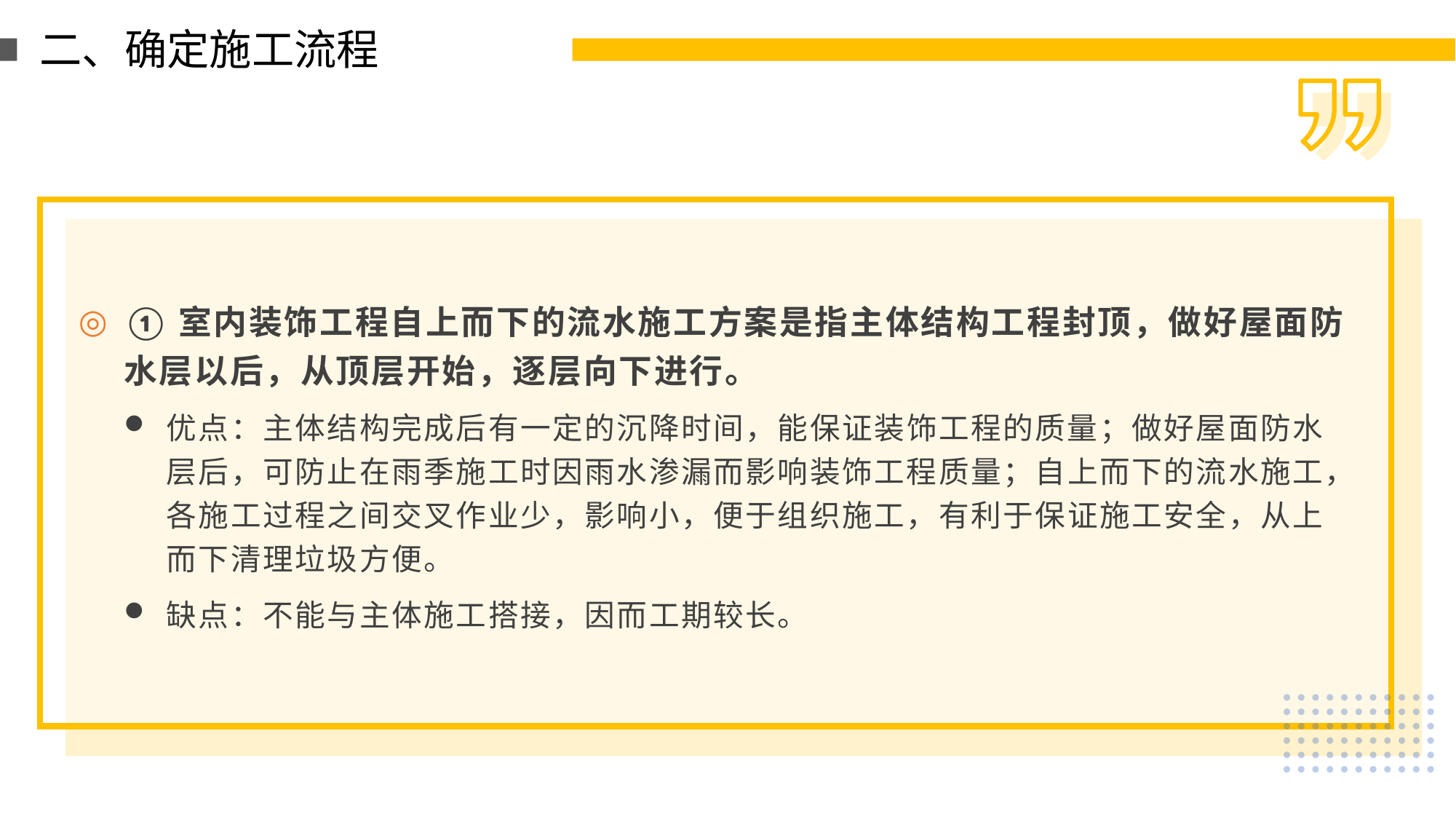

二、确定施工流程

①室内装饰工程自上而下的流水施工方案是指主体结构工程封顶，做好屋面防水层以后，从顶层开始，逐层向下进行。
优点：主体结构完成后有一定的沉降时间，能保证装饰工程的质量；做好屋面防水层后，可防止在雨季施工时因雨水渗漏而影响装饰工程质量；自上而下的流水施工，各施工过程之间交叉作业少，影响小，便于组织施工，有利于保证施工安全，从上而下清理垃圾方便。
缺点：不能与主体施工搭接，因而工期较长。